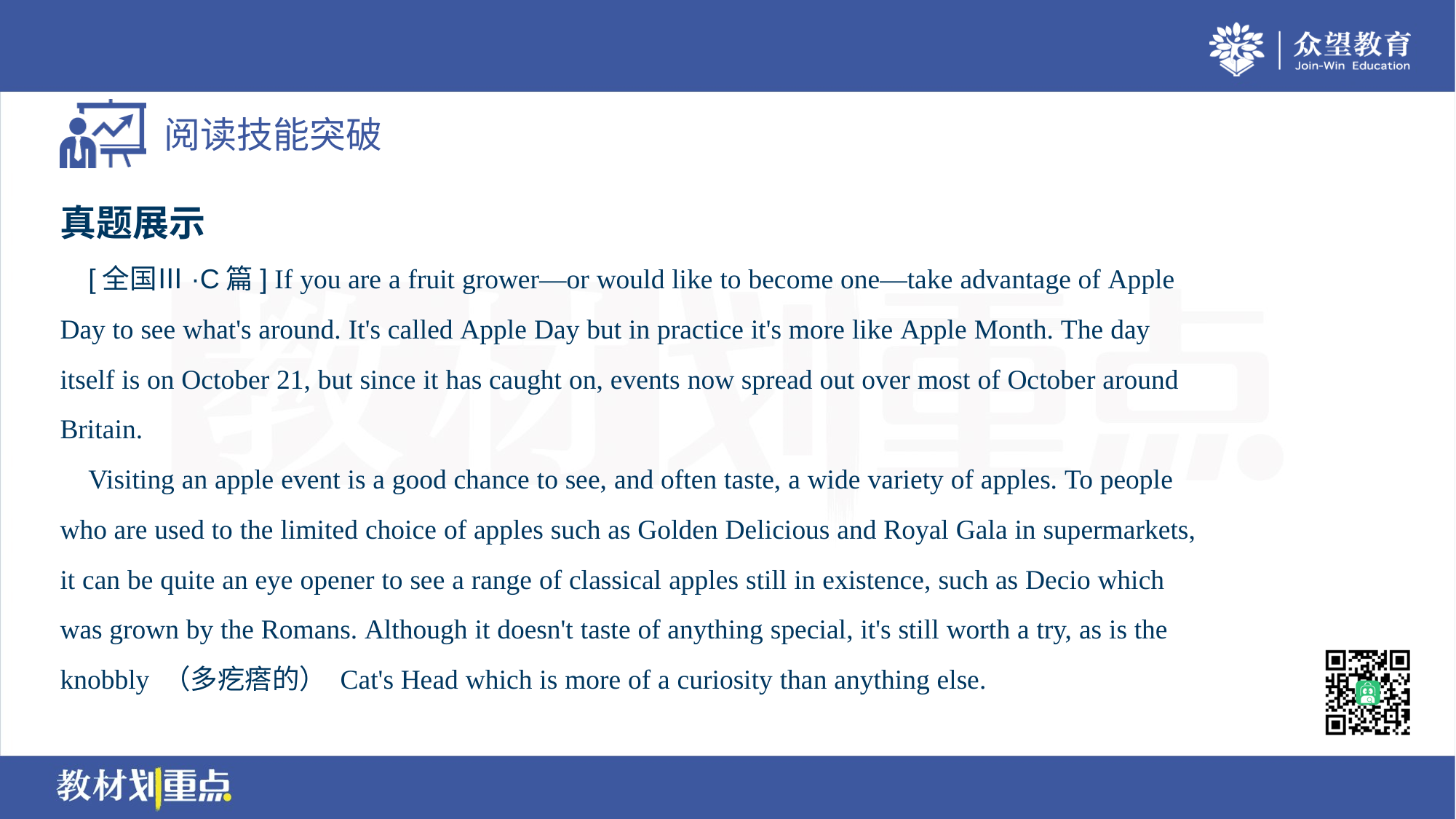

真题展示
    [全国Ⅲ·C篇] If you are a fruit grower—or would like to become one—take advantage of Apple
Day to see what's around. It's called Apple Day but in practice it's more like Apple Month. The day
itself is on October 21, but since it has caught on, events now spread out over most of October around
Britain.
    Visiting an apple event is a good chance to see, and often taste, a wide variety of apples. To people
who are used to the limited choice of apples such as Golden Delicious and Royal Gala in supermarkets,
it can be quite an eye opener to see a range of classical apples still in existence, such as Decio which
was grown by the Romans. Although it doesn't taste of anything special, it's still worth a try, as is the
knobbly （多疙瘩的） Cat's Head which is more of a curiosity than anything else.